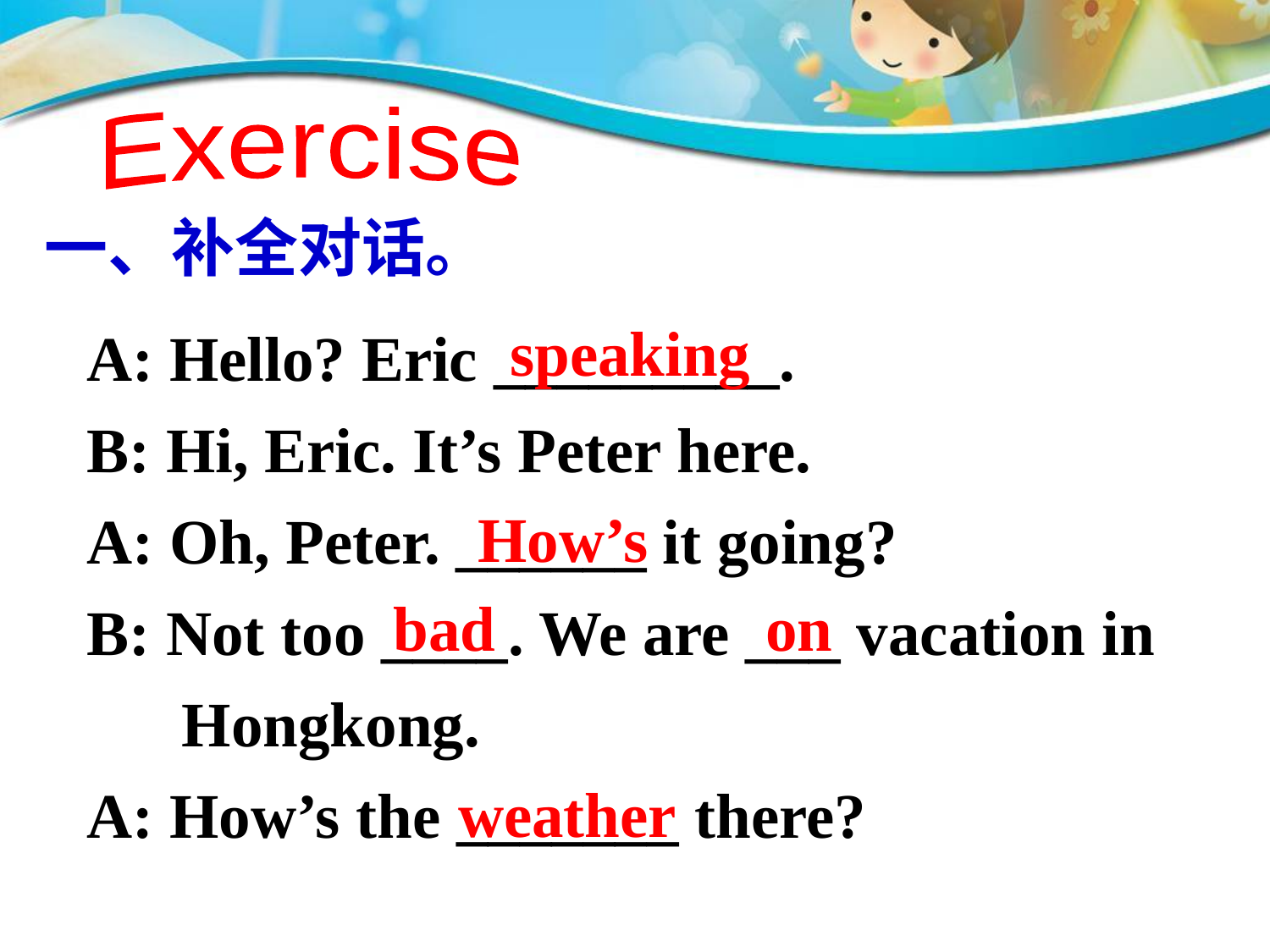

Exercise
一、补全对话。
A: Hello? Eric _________.
B: Hi, Eric. It’s Peter here.
A: Oh, Peter. ______ it going?
B: Not too ____. We are ___ vacation in     Hongkong.
A: How’s the _______ there?
speaking
How’s
bad                 on
weather